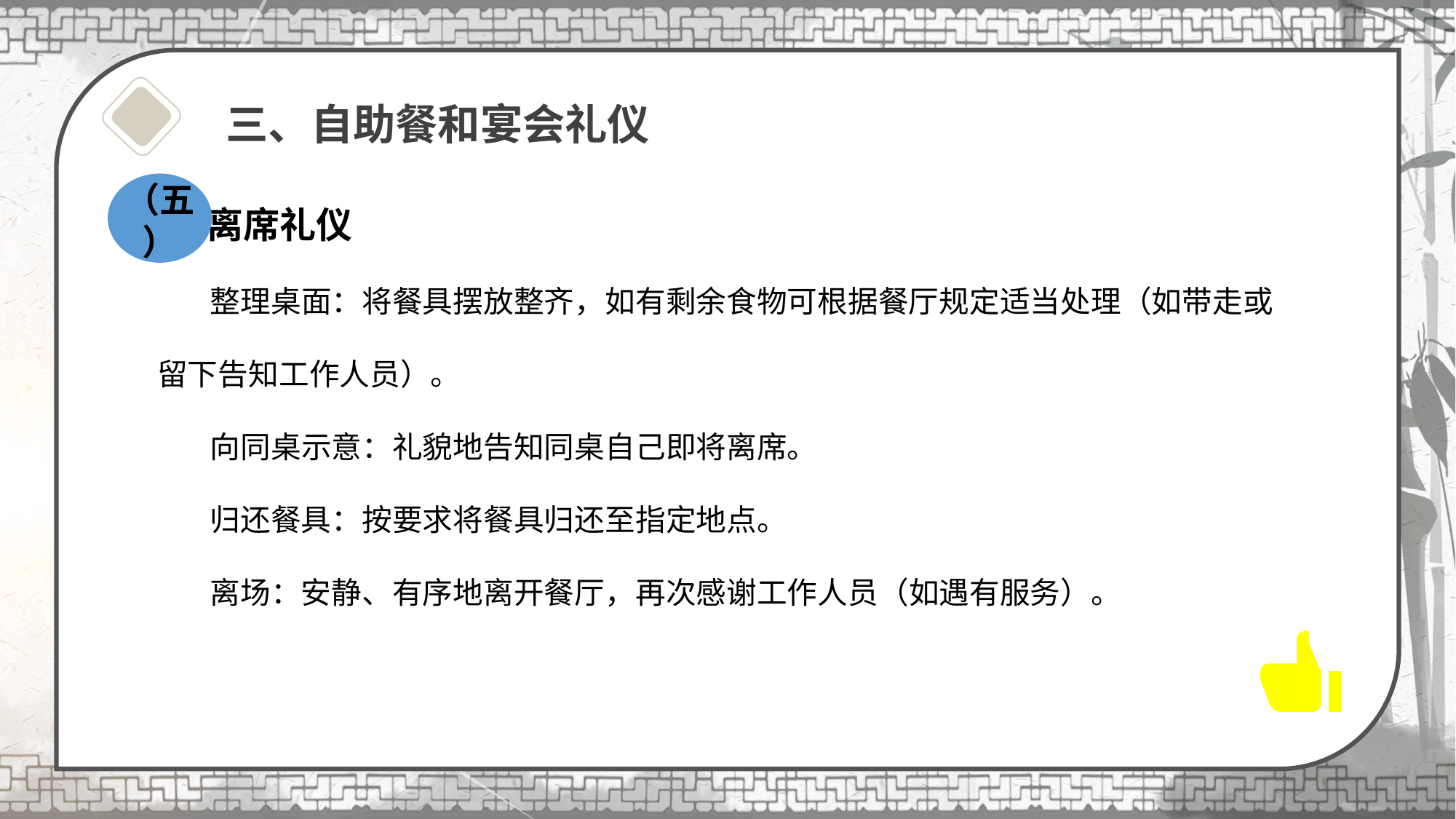

# 三、自助餐和宴会礼仪
（五）

   离席礼仪
  整理桌面：将餐具摆放整齐，如有剩余食物可根据餐厅规定适当处理（如带走或留下告知工作人员）。
  向同桌示意：礼貌地告知同桌自己即将离席。
  归还餐具：按要求将餐具归还至指定地点。
  离场：安静、有序地离开餐厅，再次感谢工作人员（如遇有服务）。